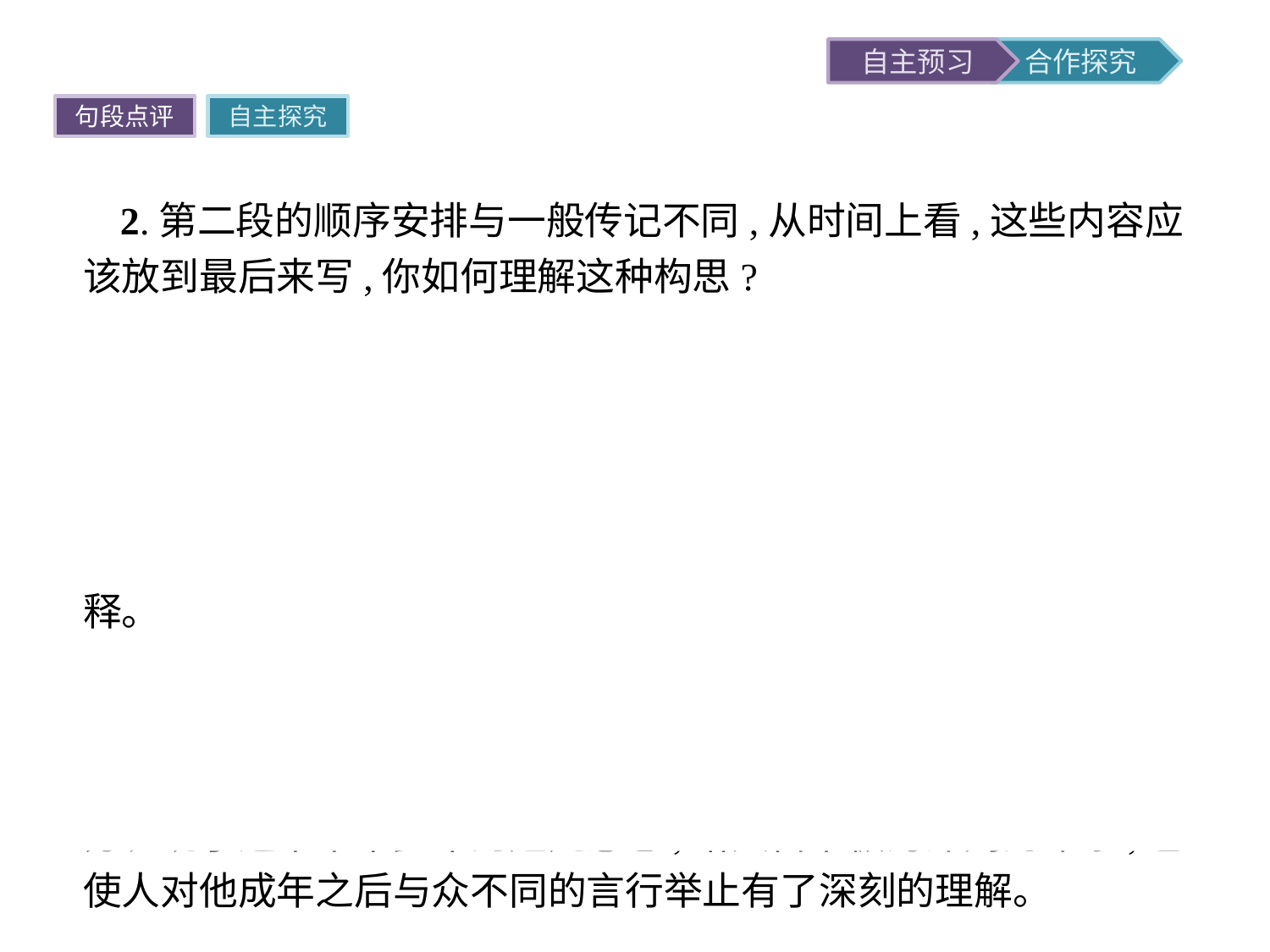

句段点评
自主探究
2.第二段的顺序安排与一般传记不同,从时间上看,这些内容应该放到最后来写,你如何理解这种构思?
提示本文是一篇以“自传”为题的传记文,是作者29岁时应皎然之约为浙西诗会的诗友而写的,所以它不像一般史传按时间顺序介绍人物一生的事迹,而是侧重表现自己目前的思想性格特点,而这一段和第一段在内容上有着紧密的联系,因此放在一起。以下第三段追述幼年经历,可以看成是对作者性格形成原因的解释。
3.第三段写作者的苦难经历,说说作者是怎样看待这段经历的。
提示这段经历,在作者笔下,没有自伤自怜,只有自强自励,充分表现了这个不幸少年的超凡意志,给人留下极为深刻的印象,也使人对他成年之后与众不同的言行举止有了深刻的理解。